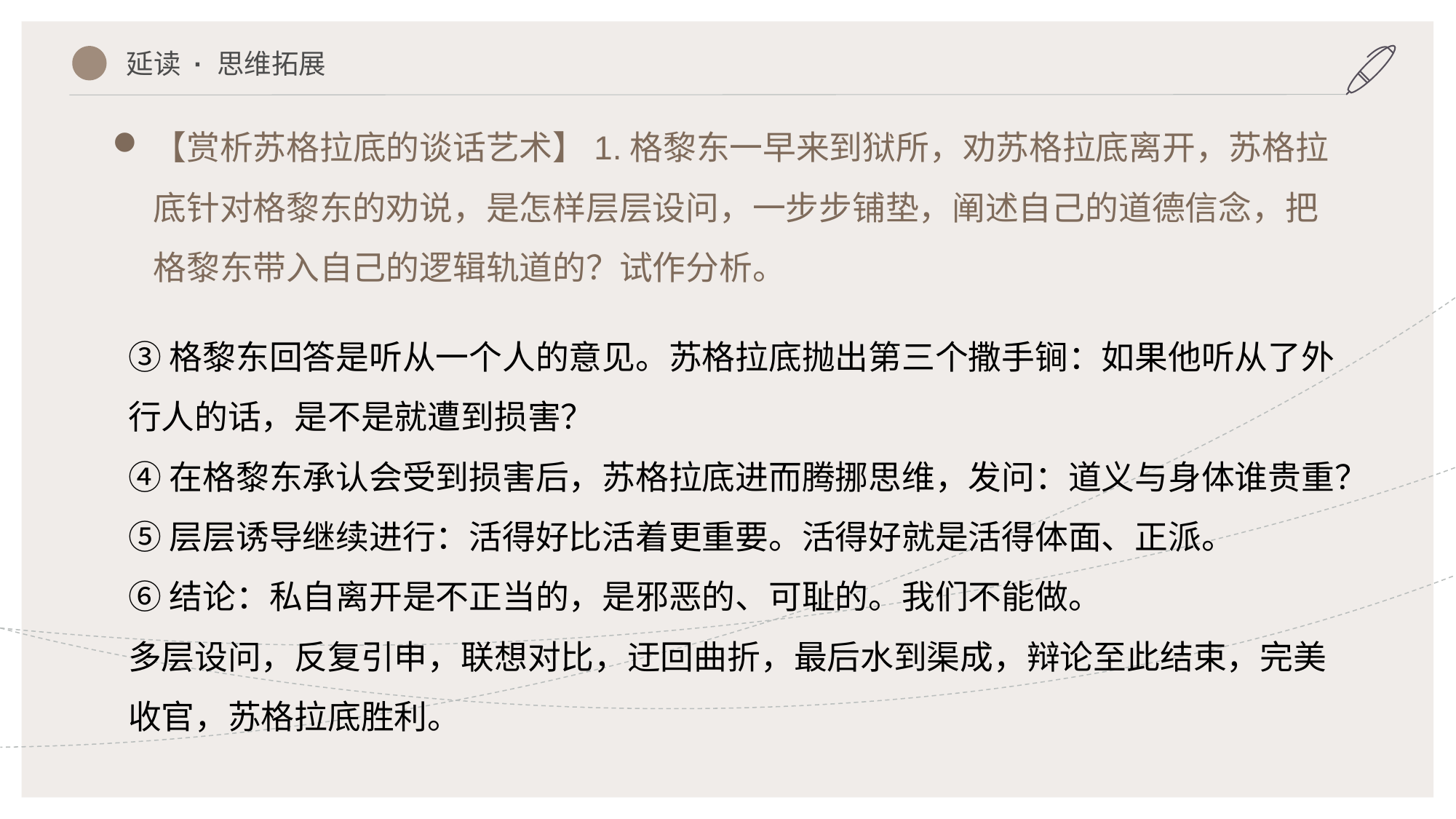

延读 · 思维拓展

【赏析苏格拉底的谈话艺术】1.格黎东一早来到狱所，劝苏格拉底离开，苏格拉底针对格黎东的劝说，是怎样层层设问，一步步铺垫，阐述自己的道德信念，把格黎东带入自己的逻辑轨道的？试作分析。

③格黎东回答是听从一个人的意见。苏格拉底抛出第三个撒手锏：如果他听从了外行人的话，是不是就遭到损害？
④在格黎东承认会受到损害后，苏格拉底进而腾挪思维，发问：道义与身体谁贵重？
⑤层层诱导继续进行：活得好比活着更重要。活得好就是活得体面、正派。
⑥结论：私自离开是不正当的，是邪恶的、可耻的。我们不能做。
多层设问，反复引申，联想对比，迂回曲折，最后水到渠成，辩论至此结束，完美收官，苏格拉底胜利。